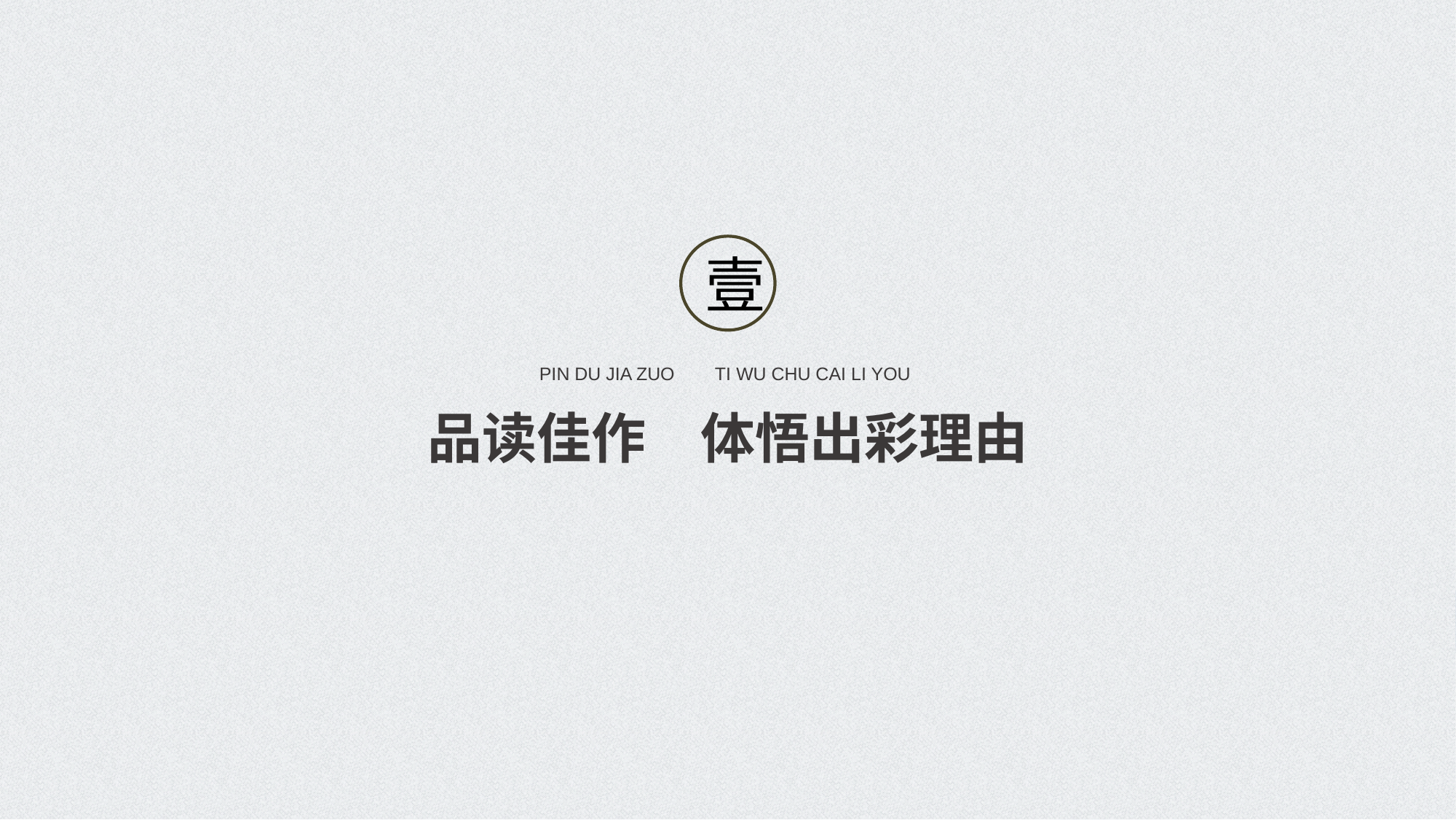

壹
PIN DU JIA ZUO        TI WU CHU CAI LI YOU
品读佳作　体悟出彩理由